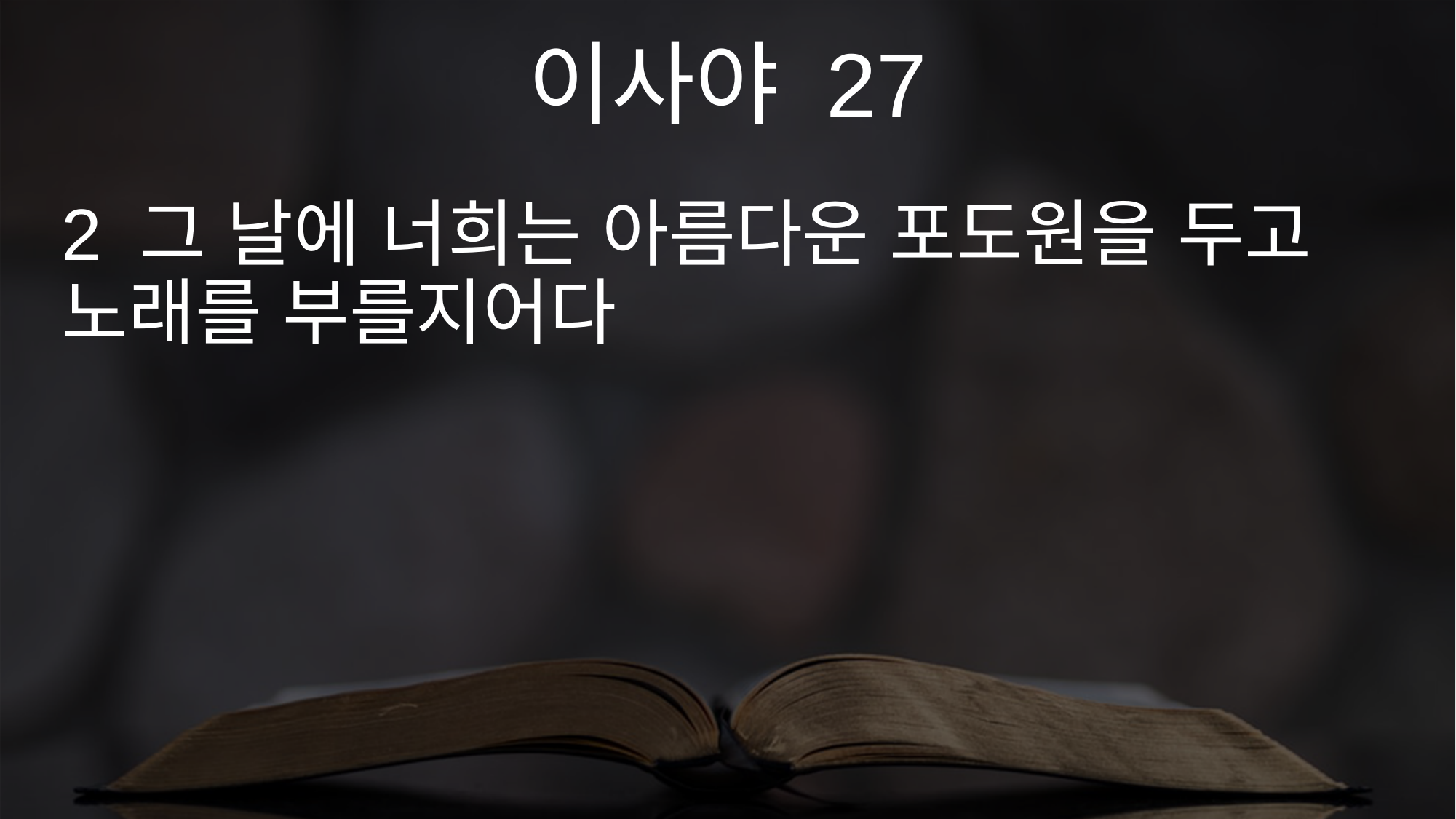

이사야 27
2 그 날에 너희는 아름다운 포도원을 두고 노래를 부를지어다